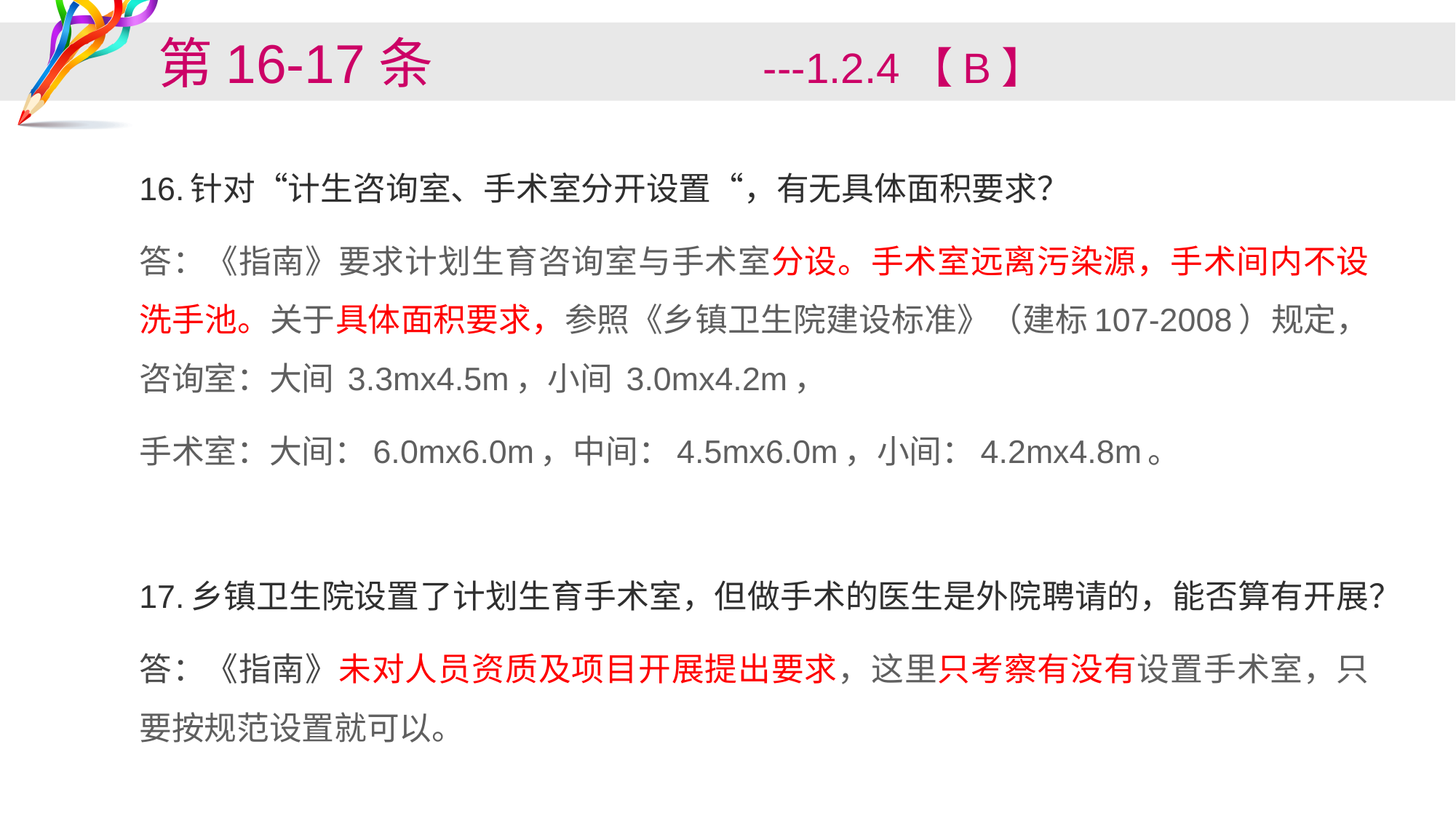

# 第16-17条                          ---1.2.4【B】
16.针对“计生咨询室、手术室分开设置“，有无具体面积要求？
答：《指南》要求计划生育咨询室与手术室分设。手术室远离污染源，手术间内不设洗手池。关于具体面积要求，参照《乡镇卫生院建设标准》（建标107-2008）规定，咨询室：大间 3.3mx4.5m，小间 3.0mx4.2m，
手术室：大间：6.0mx6.0m，中间：4.5mx6.0m，小间：4.2mx4.8m。

17.乡镇卫生院设置了计划生育手术室，但做手术的医生是外院聘请的，能否算有开展？
答：《指南》未对人员资质及项目开展提出要求，这里只考察有没有设置手术室，只要按规范设置就可以。